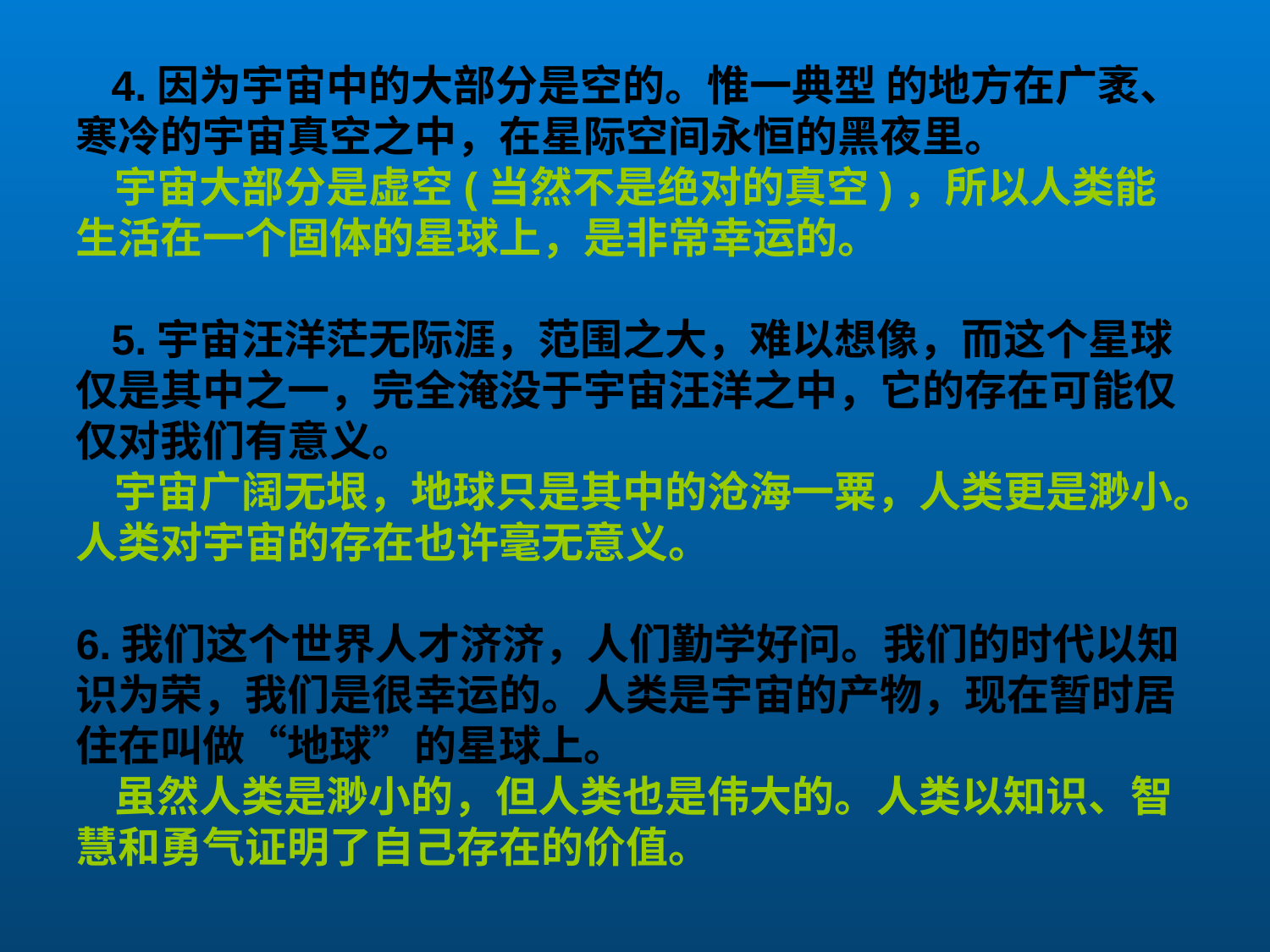

4.因为宇宙中的大部分是空的。惟一典型 的地方在广袤、寒冷的宇宙真空之中，在星际空间永恒的黑夜里。
   宇宙大部分是虚空(当然不是绝对的真空)，所以人类能生活在一个固体的星球上，是非常幸运的。

   5.宇宙汪洋茫无际涯，范围之大，难以想像，而这个星球仅是其中之一，完全淹没于宇宙汪洋之中，它的存在可能仅仅对我们有意义。
   宇宙广阔无垠，地球只是其中的沧海一粟，人类更是渺小。人类对宇宙的存在也许毫无意义。

6.我们这个世界人才济济，人们勤学好问。我们的时代以知识为荣，我们是很幸运的。人类是宇宙的产物，现在暂时居住在叫做“地球”的星球上。
   虽然人类是渺小的，但人类也是伟大的。人类以知识、智慧和勇气证明了自己存在的价值。